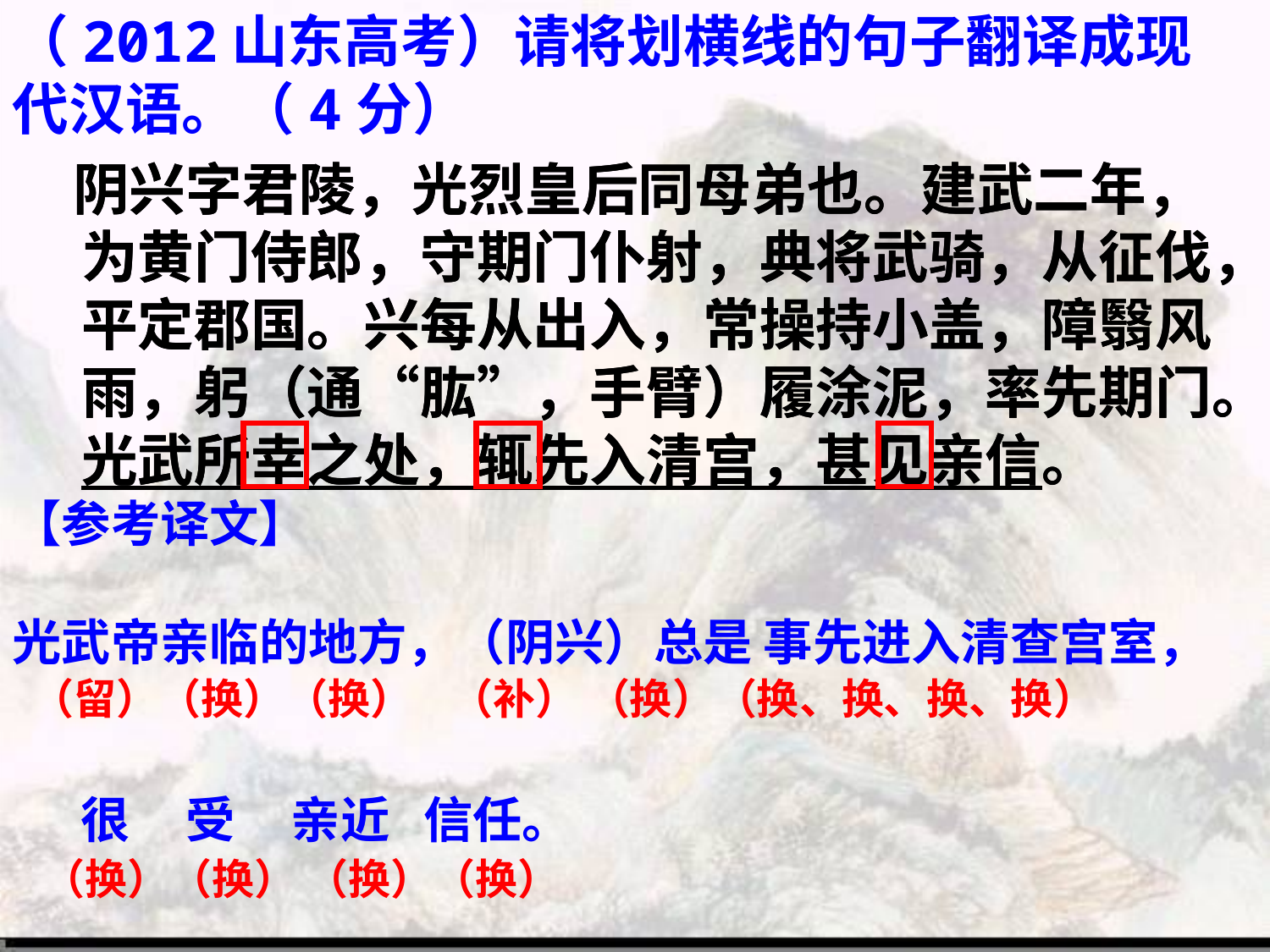

（2012山东高考）请将划横线的句子翻译成现代汉语。（4分）
  阴兴字君陵，光烈皇后同母弟也。建武二年，为黄门侍郎，守期门仆射，典将武骑，从征伐，平定郡国。兴每从出入，常操持小盖，障翳风雨，躬（通“肱”，手臂）履涂泥，率先期门。光武所幸之处，辄先入清宫，甚见亲信。
  阴兴字君陵，光烈皇后同母弟也。建武二年，为黄门侍郎，守期门仆射，典将武骑，从征伐，平定郡国。兴每从出入，常操持小盖，障翳风雨，躬（通“肱”，手臂）履涂泥，率先期门。光武所幸之处，辄先入清宫，甚见亲信。

【参考译文】

光武帝亲临的地方，（阴兴）总是 事先进入清查宫室，

     很     受     亲近   信任。
 （留）（换）（换）    （补） （换）（换、换、换、换）
 （换）（换） （换）（换）